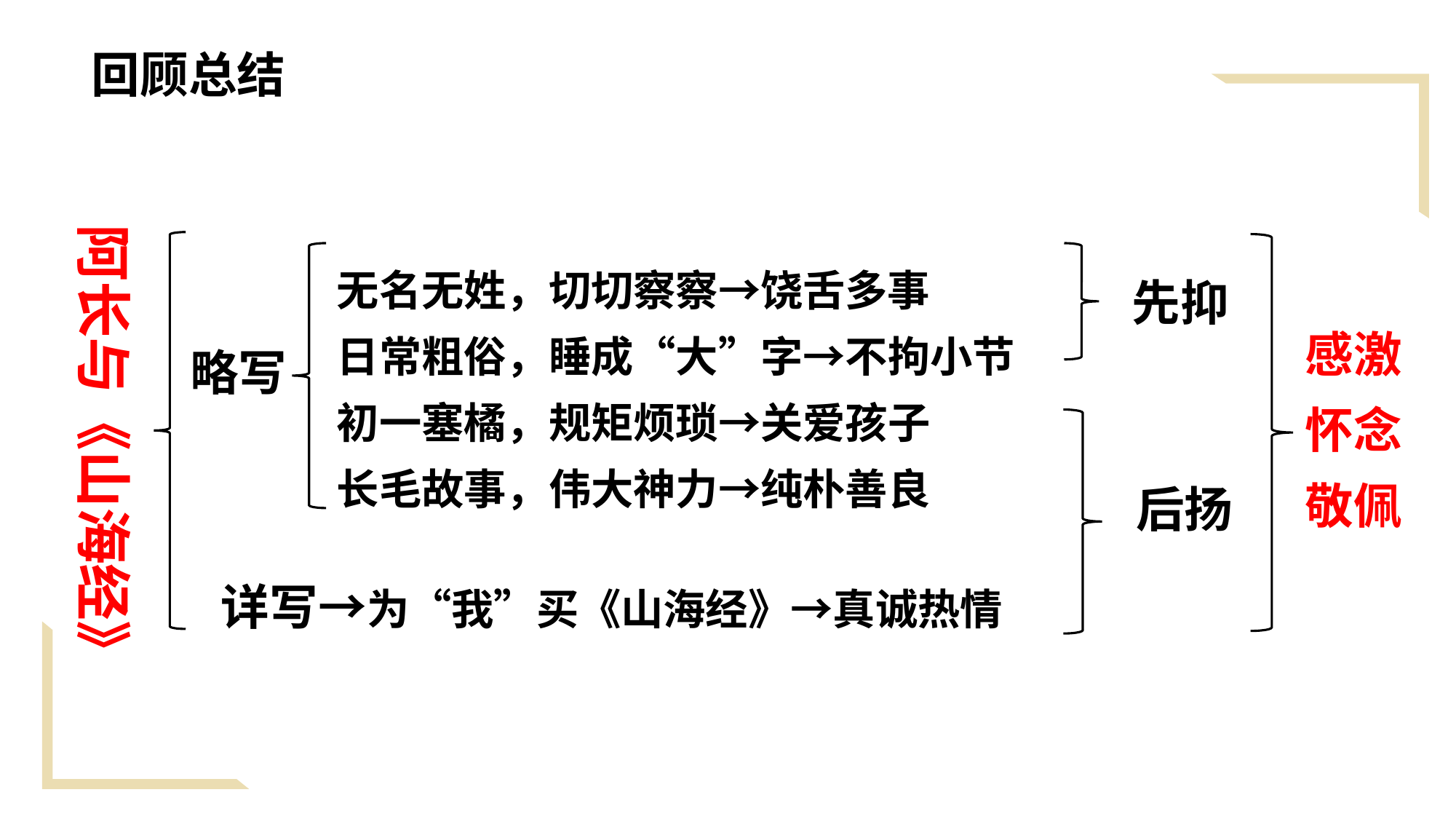

回顾总结
阿长与《山海经》

无名无姓，切切察察→饶舌多事
日常粗俗，睡成“大”字→不拘小节
初一塞橘，规矩烦琐→关爱孩子
长毛故事，伟大神力→纯朴善良
先抑
感激
怀念
敬佩
略写

后扬
详写→为“我”买《山海经》→真诚热情